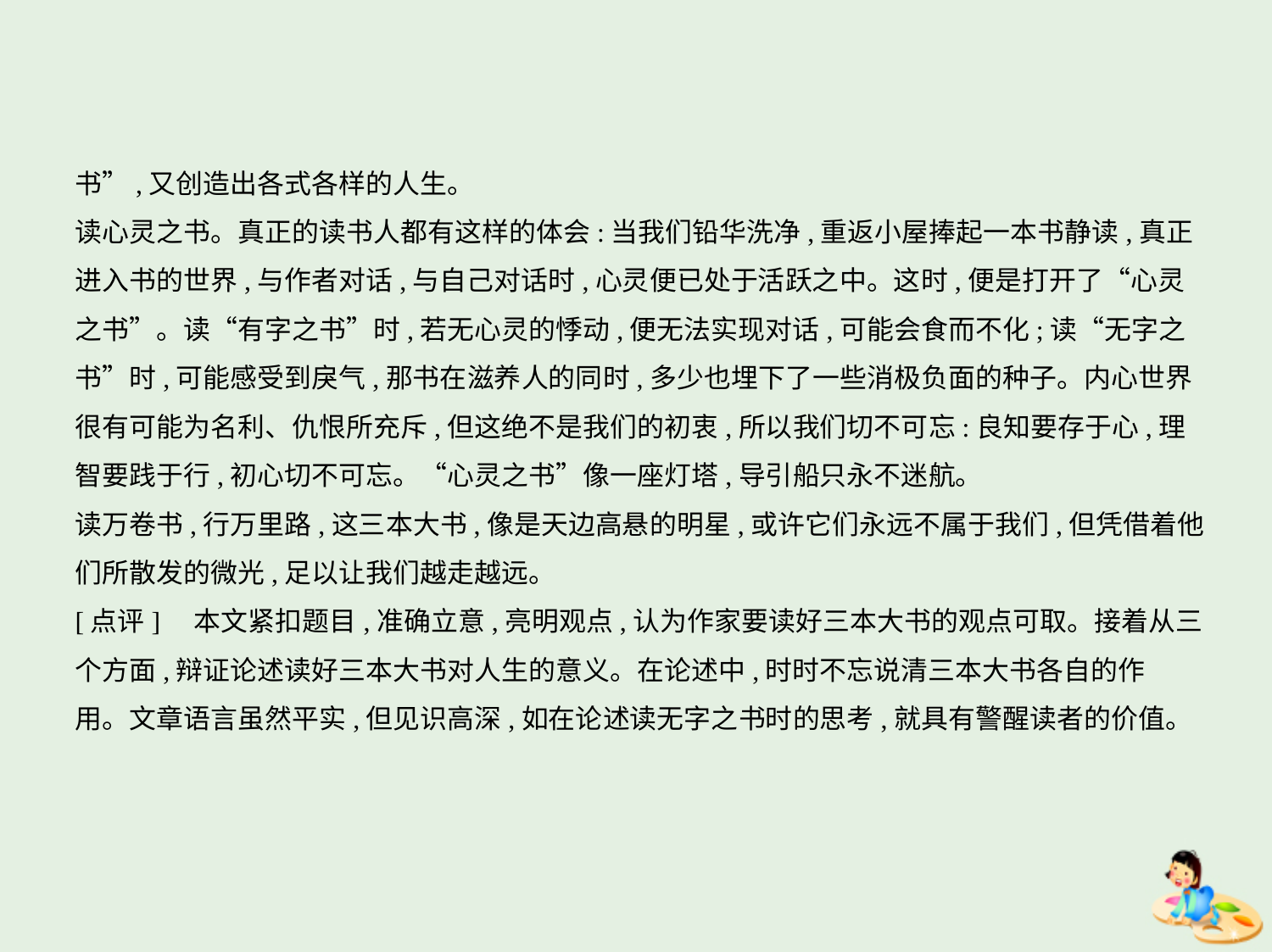

书”,又创造出各式各样的人生。
读心灵之书。真正的读书人都有这样的体会:当我们铅华洗净,重返小屋捧起一本书静读,真正
进入书的世界,与作者对话,与自己对话时,心灵便已处于活跃之中。这时,便是打开了“心灵
之书”。读“有字之书”时,若无心灵的悸动,便无法实现对话,可能会食而不化;读“无字之
书”时,可能感受到戾气,那书在滋养人的同时,多少也埋下了一些消极负面的种子。内心世界
很有可能为名利、仇恨所充斥,但这绝不是我们的初衷,所以我们切不可忘:良知要存于心,理
智要践于行,初心切不可忘。“心灵之书”像一座灯塔,导引船只永不迷航。
读万卷书,行万里路,这三本大书,像是天边高悬的明星,或许它们永远不属于我们,但凭借着他
们所散发的微光,足以让我们越走越远。
[点评]　本文紧扣题目,准确立意,亮明观点,认为作家要读好三本大书的观点可取。接着从三
个方面,辩证论述读好三本大书对人生的意义。在论述中,时时不忘说清三本大书各自的作
用。文章语言虽然平实,但见识高深,如在论述读无字之书时的思考,就具有警醒读者的价值。